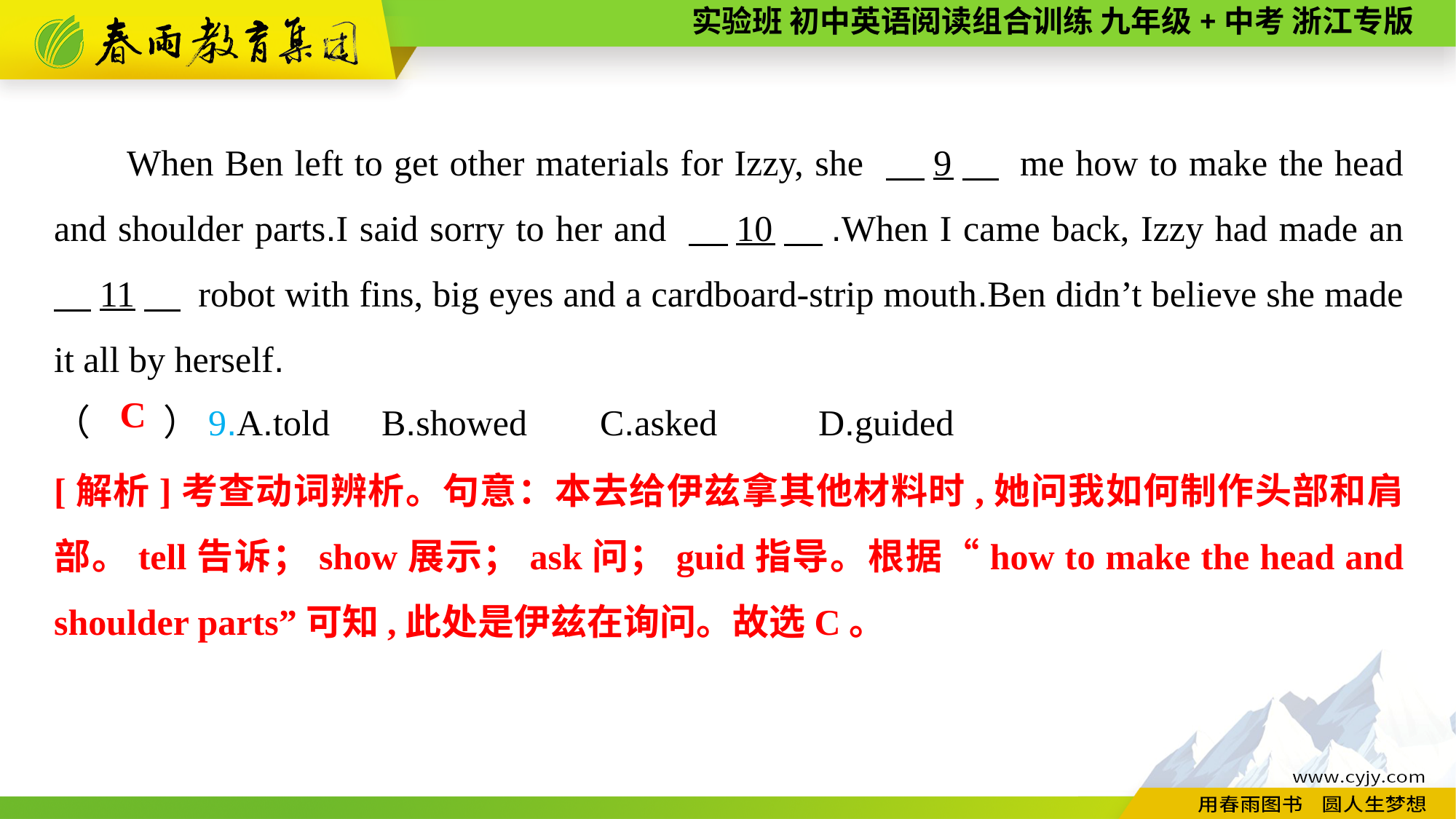

When Ben left to get other materials for Izzy, she 　9　 me how to make the head and shoulder parts.I said sorry to her and 　10　.When I came back, Izzy had made an 　11　 robot with fins, big eyes and a cardboard-strip mouth.Ben didn’t believe she made it all by herself.
（　　）9.A.told	B.showed	C.asked	D.guided
C
[解析]考查动词辨析。句意：本去给伊兹拿其他材料时,她问我如何制作头部和肩部。tell告诉；show展示；ask问；guid指导。根据“how to make the head and shoulder parts”可知,此处是伊兹在询问。故选C。